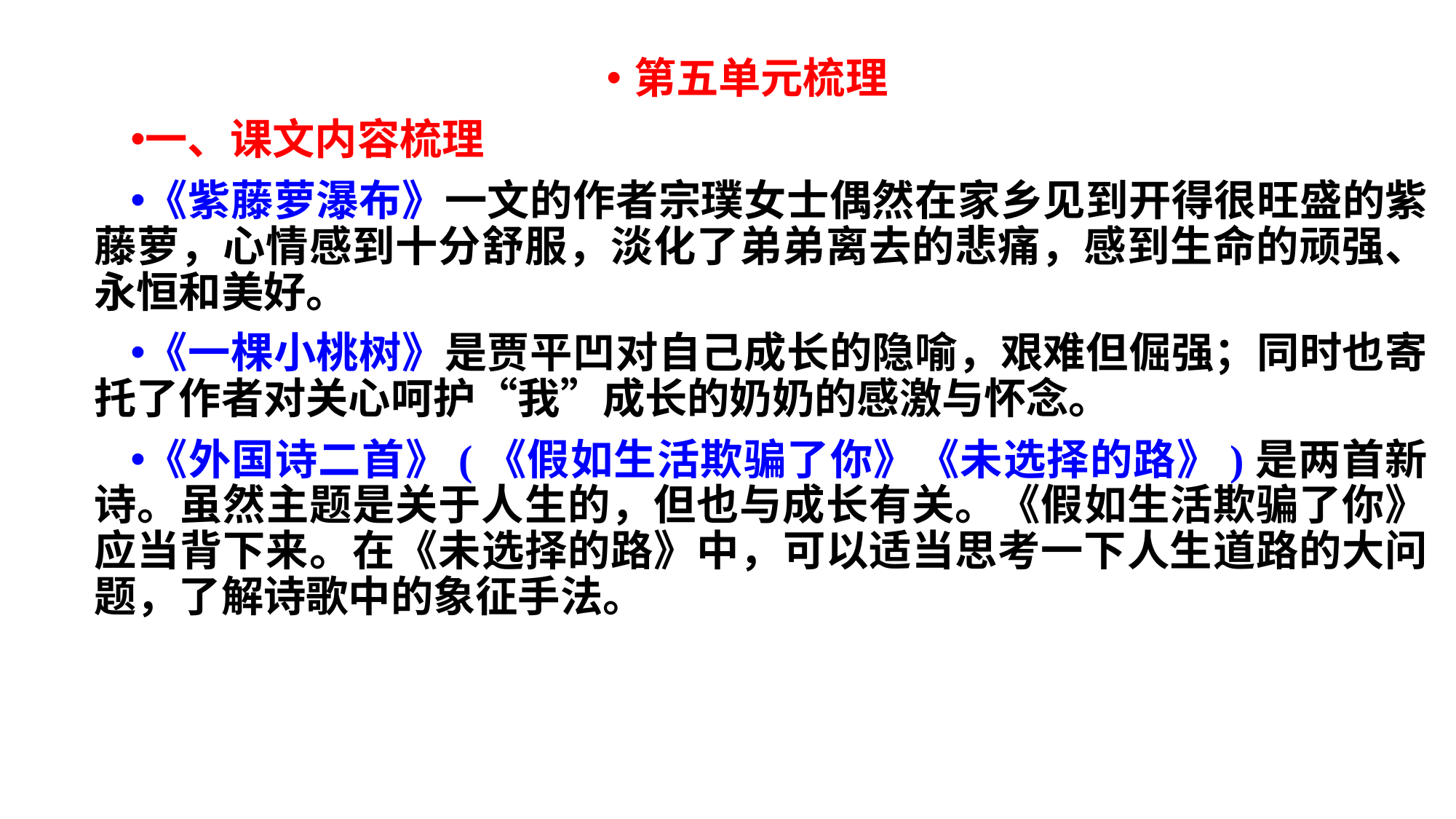

第五单元梳理
一、课文内容梳理
《紫藤萝瀑布》一文的作者宗璞女士偶然在家乡见到开得很旺盛的紫藤萝，心情感到十分舒服，淡化了弟弟离去的悲痛，感到生命的顽强、永恒和美好。
《一棵小桃树》是贾平凹对自己成长的隐喻，艰难但倔强；同时也寄托了作者对关心呵护“我”成长的奶奶的感激与怀念。
《外国诗二首》(《假如生活欺骗了你》《未选择的路》)是两首新诗。虽然主题是关于人生的，但也与成长有关。《假如生活欺骗了你》应当背下来。在《未选择的路》中，可以适当思考一下人生道路的大问题，了解诗歌中的象征手法。